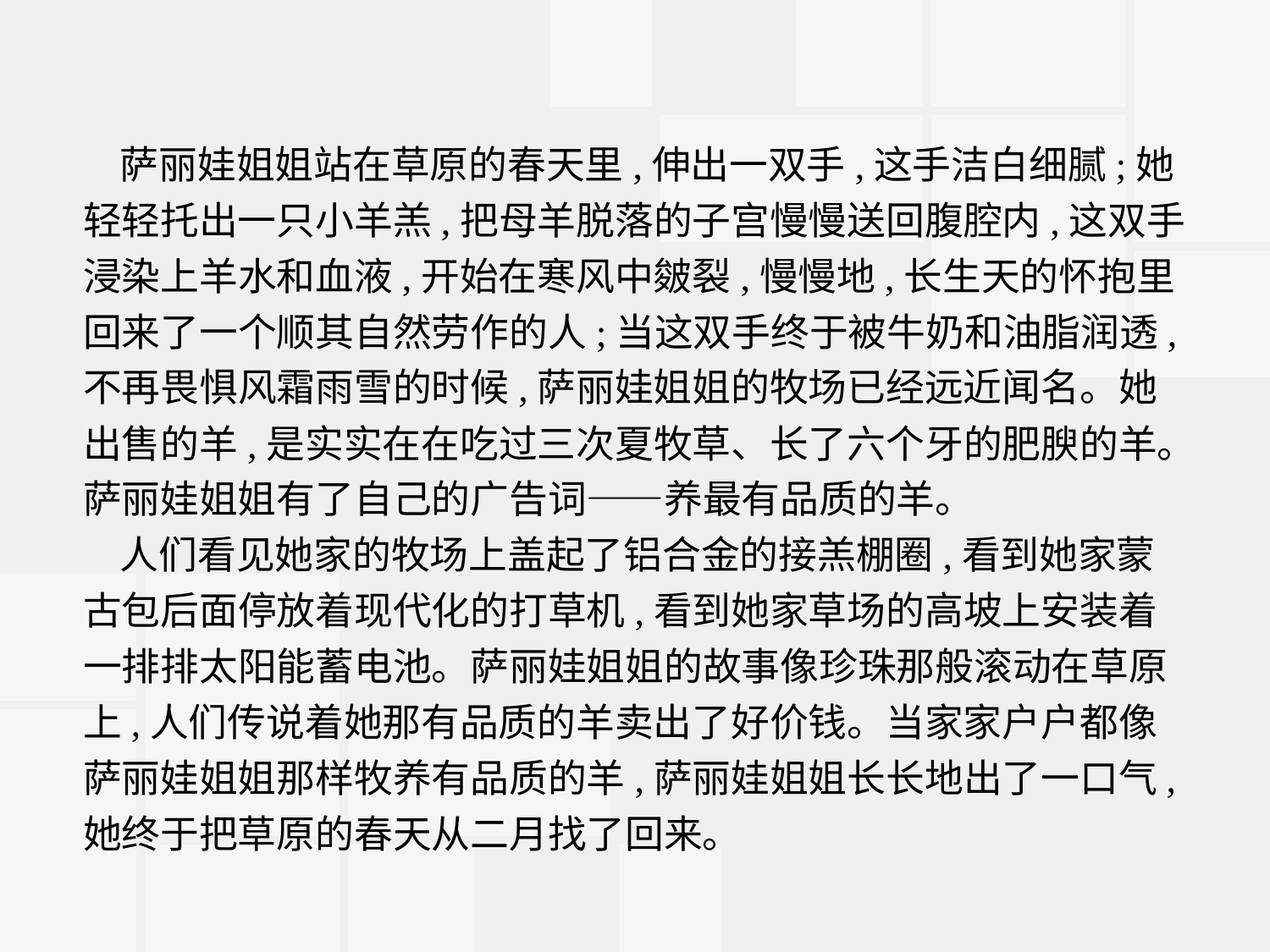

萨丽娃姐姐站在草原的春天里,伸出一双手,这手洁白细腻;她轻轻托出一只小羊羔,把母羊脱落的子宫慢慢送回腹腔内,这双手浸染上羊水和血液,开始在寒风中皴裂,慢慢地,长生天的怀抱里回来了一个顺其自然劳作的人;当这双手终于被牛奶和油脂润透,不再畏惧风霜雨雪的时候,萨丽娃姐姐的牧场已经远近闻名。她出售的羊,是实实在在吃过三次夏牧草、长了六个牙的肥腴的羊。萨丽娃姐姐有了自己的广告词——养最有品质的羊。
人们看见她家的牧场上盖起了铝合金的接羔棚圈,看到她家蒙古包后面停放着现代化的打草机,看到她家草场的高坡上安装着一排排太阳能蓄电池。萨丽娃姐姐的故事像珍珠那般滚动在草原上,人们传说着她那有品质的羊卖出了好价钱。当家家户户都像萨丽娃姐姐那样牧养有品质的羊,萨丽娃姐姐长长地出了一口气,她终于把草原的春天从二月找了回来。